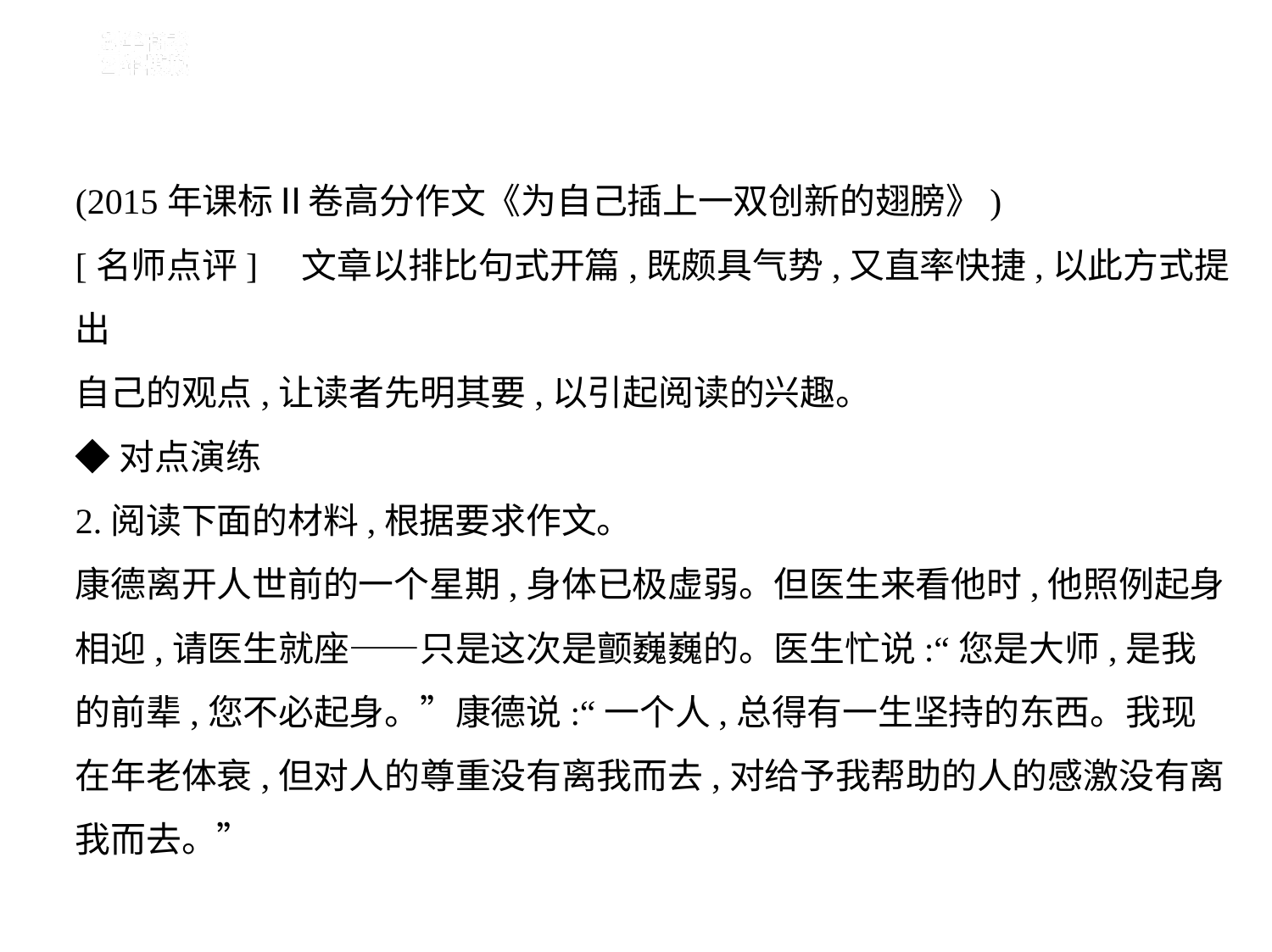

(2015年课标Ⅱ卷高分作文《为自己插上一双创新的翅膀》)
[名师点评]　文章以排比句式开篇,既颇具气势,又直率快捷,以此方式提出
自己的观点,让读者先明其要,以引起阅读的兴趣。
◆对点演练
2.阅读下面的材料,根据要求作文。
康德离开人世前的一个星期,身体已极虚弱。但医生来看他时,他照例起身
相迎,请医生就座——只是这次是颤巍巍的。医生忙说:“您是大师,是我
的前辈,您不必起身。”康德说:“一个人,总得有一生坚持的东西。我现
在年老体衰,但对人的尊重没有离我而去,对给予我帮助的人的感激没有离
我而去。”